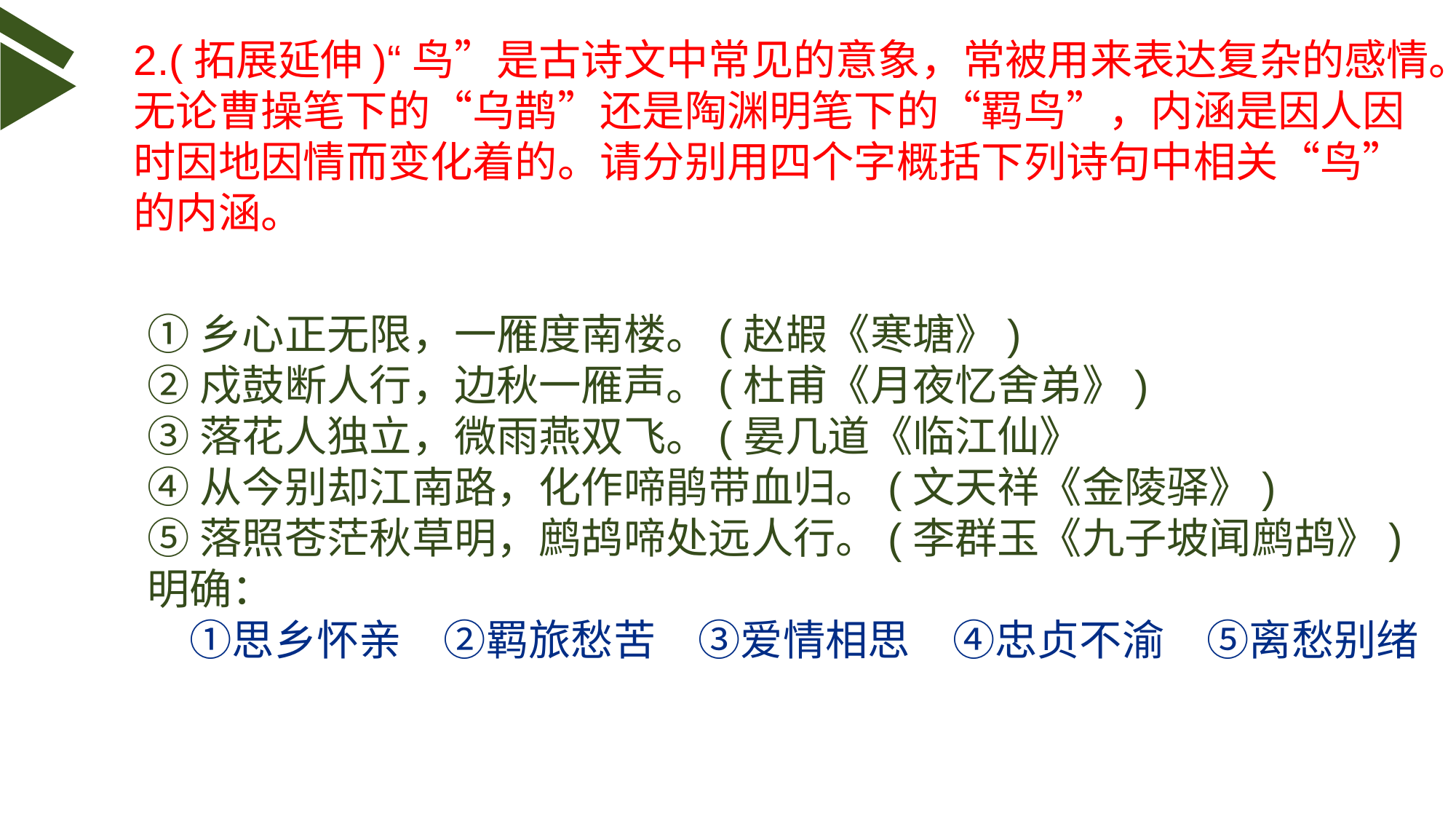

2.(拓展延伸)“鸟”是古诗文中常见的意象，常被用来表达复杂的感情。无论曹操笔下的“乌鹊”还是陶渊明笔下的“羁鸟”，内涵是因人因时因地因情而变化着的。请分别用四个字概括下列诗句中相关“鸟”的内涵。
①乡心正无限，一雁度南楼。(赵嘏《寒塘》)
②戍鼓断人行，边秋一雁声。(杜甫《月夜忆舍弟》)
③落花人独立，微雨燕双飞。(晏几道《临江仙》
④从今别却江南路，化作啼鹃带血归。(文天祥《金陵驿》)
⑤落照苍茫秋草明，鹧鸪啼处远人行。(李群玉《九子坡闻鹧鸪》)
明确：
　①思乡怀亲　②羁旅愁苦　③爱情相思　④忠贞不渝　⑤离愁别绪